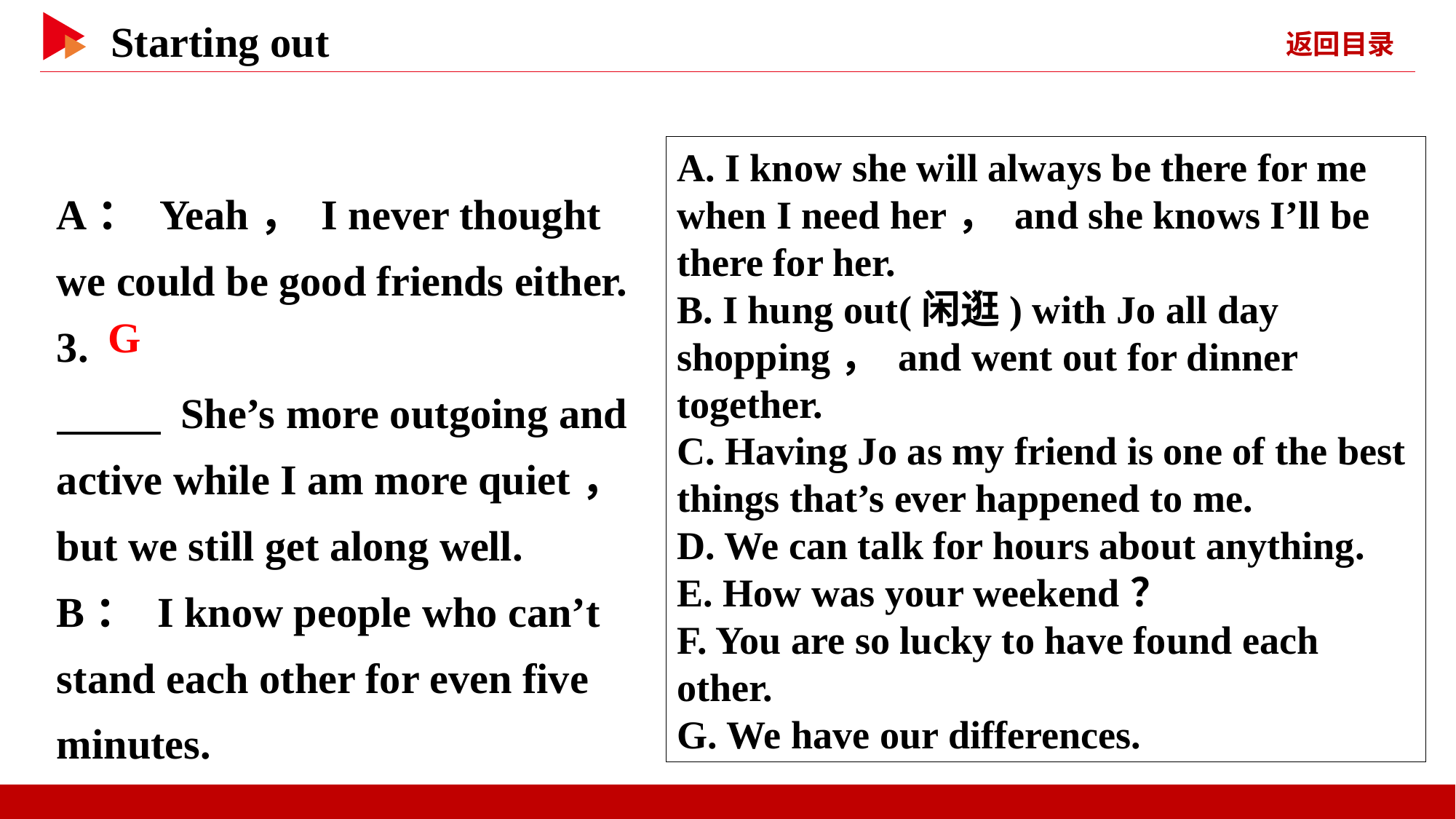

A. I know she will always be there for me when I need her， and she knows I’ll be there for her.
B. I hung out(闲逛) with Jo all day shopping， and went out for dinner together.
C. Having Jo as my friend is one of the best things that’s ever happened to me.
D. We can talk for hours about anything.
E. How was your weekend？
F. You are so lucky to have found each other.
G. We have our differences.
A： Yeah， I never thought we could be good friends either. 3.
　  　 She’s more outgoing and active while I am more quiet， but we still get along well.
B： I know people who can’t stand each other for even five minutes.
　G